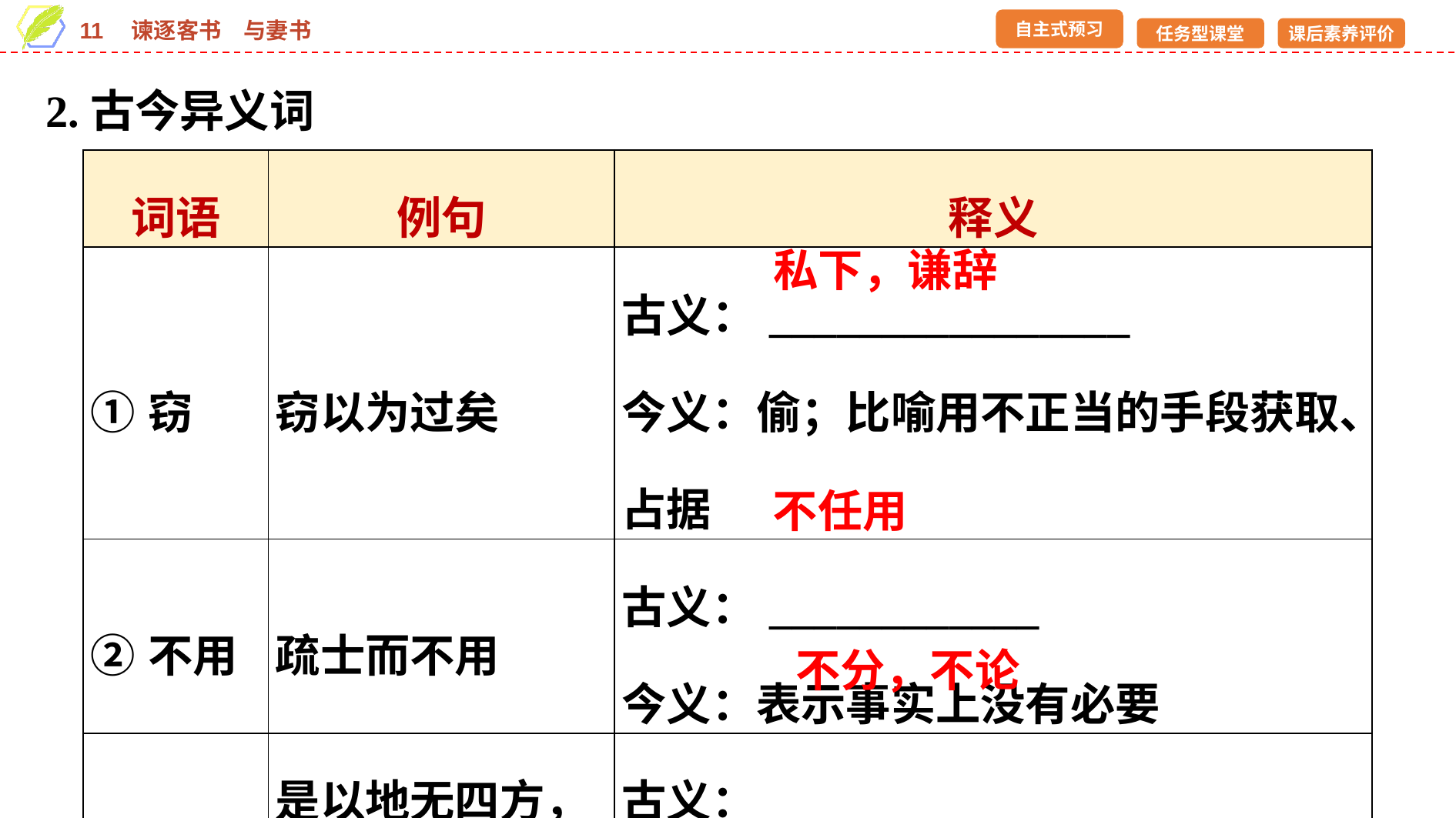

2.古今异义词
| 词语 | 例句 | 释义 |
| --- | --- | --- |
| ①窃 | 窃以为过矣 | 古义：\_\_\_\_\_\_\_\_\_\_\_\_\_\_\_\_ 今义：偷；比喻用不正当的手段获取、占据 |
| ②不用 | 疏士而不用 | 古义：\_\_\_\_\_\_\_\_\_\_\_\_ 今义：表示事实上没有必要 |
| ③无 | 是以地无四方，民无异国 | 古义：\_\_\_\_\_\_\_\_\_\_\_\_\_\_\_\_ 今义：没有，跟“有”相对 |
私下，谦辞
不任用
不分，不论